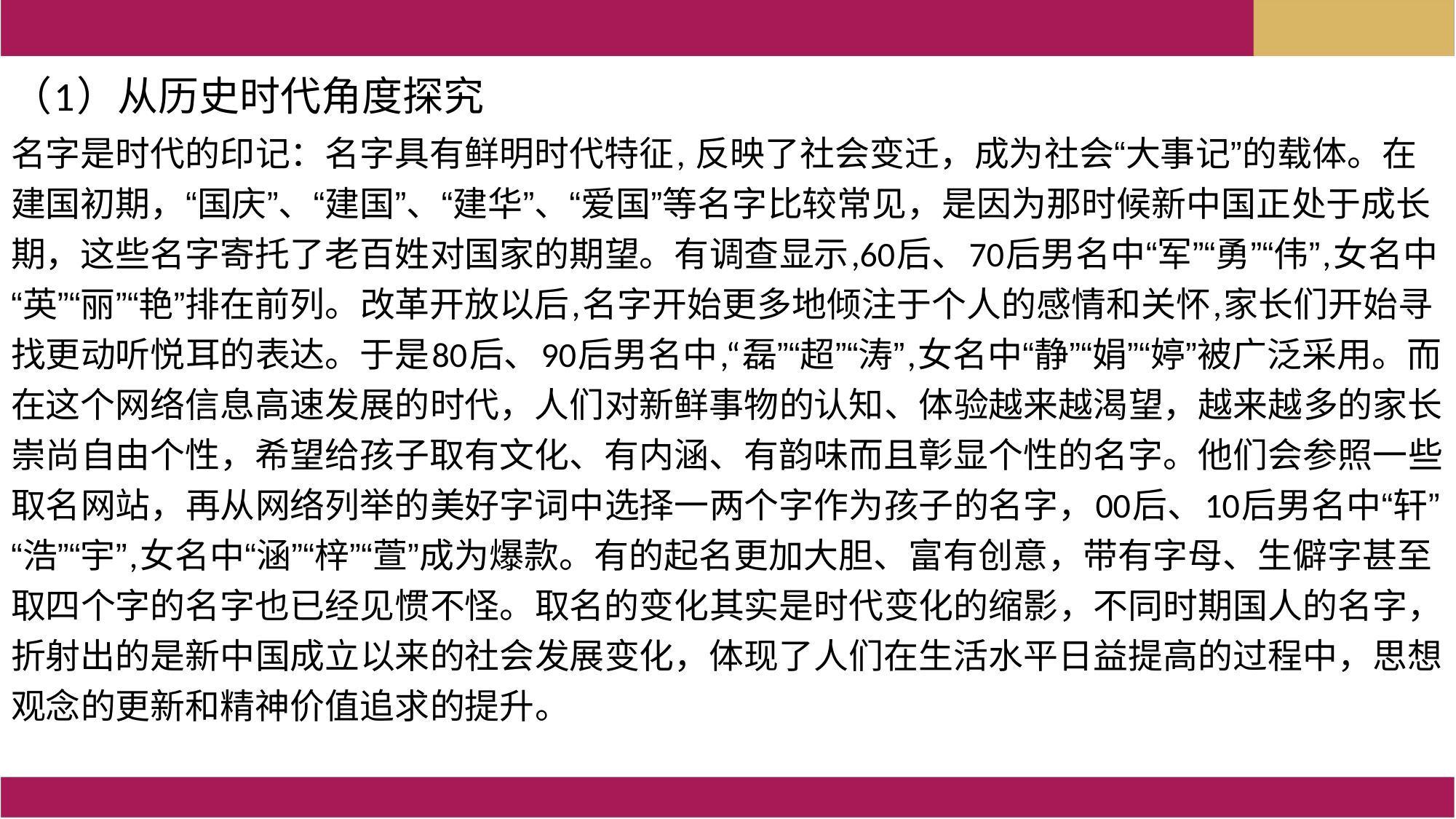

（1）从历史时代角度探究
名字是时代的印记：名字具有鲜明时代特征, 反映了社会变迁，成为社会“大事记”的载体。在建国初期，“国庆”、“建国”、“建华”、“爱国”等名字比较常见，是因为那时候新中国正处于成长期，这些名字寄托了老百姓对国家的期望。有调查显示,60后、70后男名中“军”“勇”“伟”,女名中“英”“丽”“艳”排在前列。改革开放以后,名字开始更多地倾注于个人的感情和关怀,家长们开始寻找更动听悦耳的表达。于是80后、90后男名中,“磊”“超”“涛”,女名中“静”“娟”“婷”被广泛采用。而在这个网络信息高速发展的时代，人们对新鲜事物的认知、体验越来越渴望，越来越多的家长崇尚自由个性，希望给孩子取有文化、有内涵、有韵味而且彰显个性的名字。他们会参照一些取名网站，再从网络列举的美好字词中选择一两个字作为孩子的名字，00后、10后男名中“轩”“浩”“宇”,女名中“涵”“梓”“萱”成为爆款。有的起名更加大胆、富有创意，带有字母、生僻字甚至取四个字的名字也已经见惯不怪。取名的变化其实是时代变化的缩影，不同时期国人的名字，折射出的是新中国成立以来的社会发展变化，体现了人们在生活水平日益提高的过程中，思想观念的更新和精神价值追求的提升。